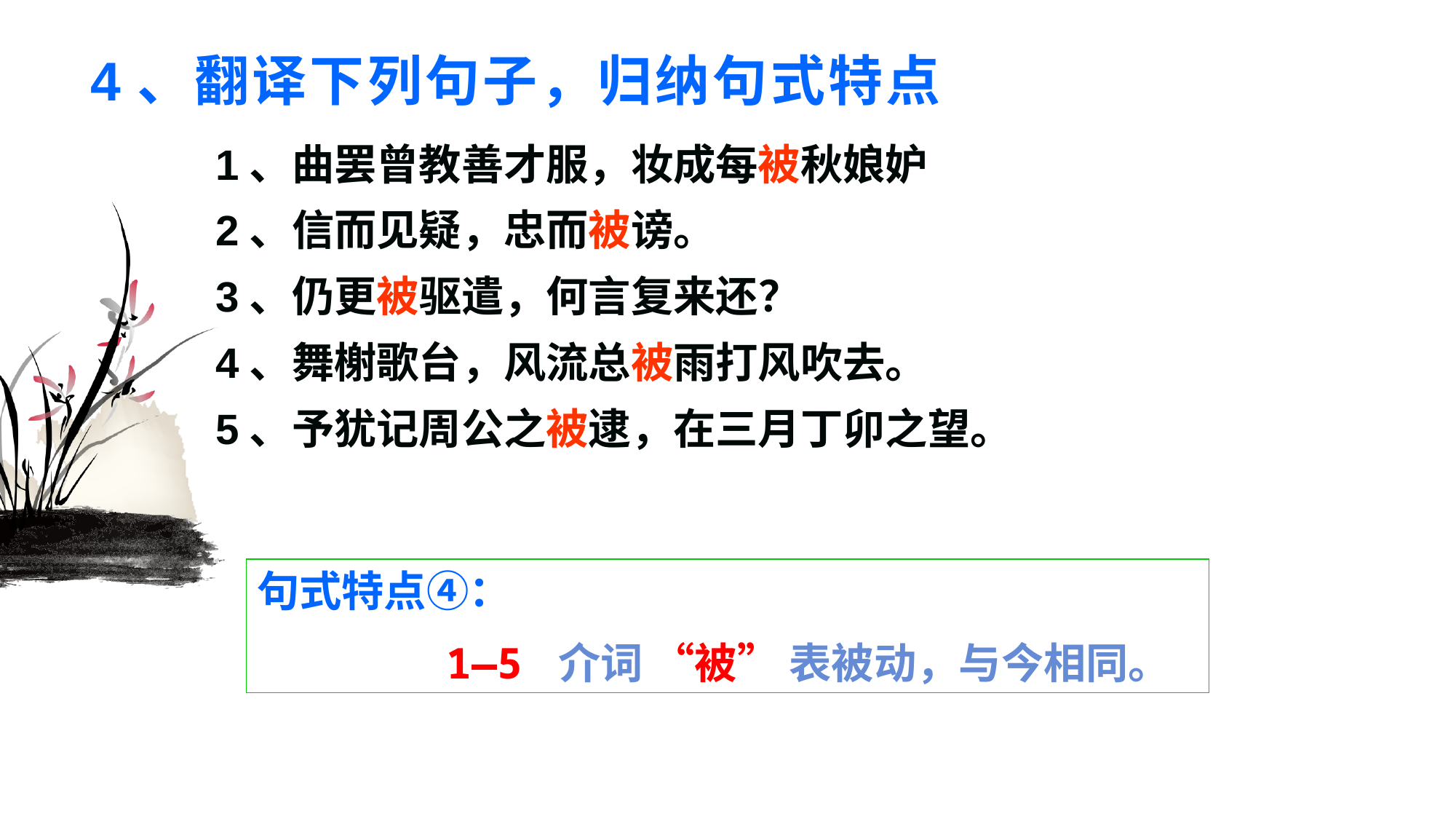

# 4、翻译下列句子，归纳句式特点
1、曲罢曾教善才服，妆成每被秋娘妒
2、信而见疑，忠而被谤。
3、仍更被驱遣，何言复来还？
4、舞榭歌台，风流总被雨打风吹去。
5、予犹记周公之被逮，在三月丁卯之望。
句式特点④：
                1—5 介词 “被” 表被动，与今相同。